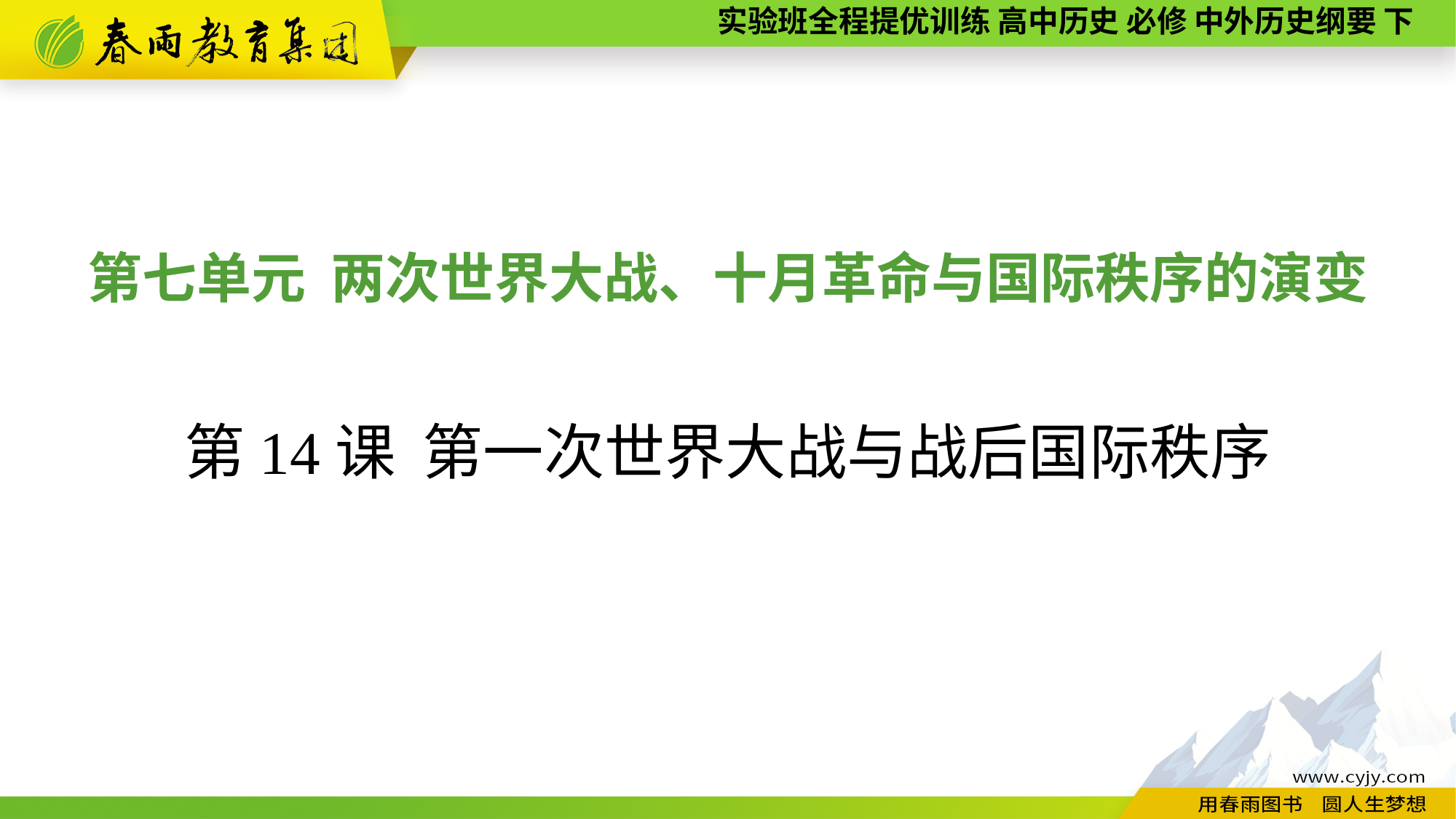

第七单元  两次世界大战、十月革命与国际秩序的演变
第14课  第一次世界大战与战后国际秩序